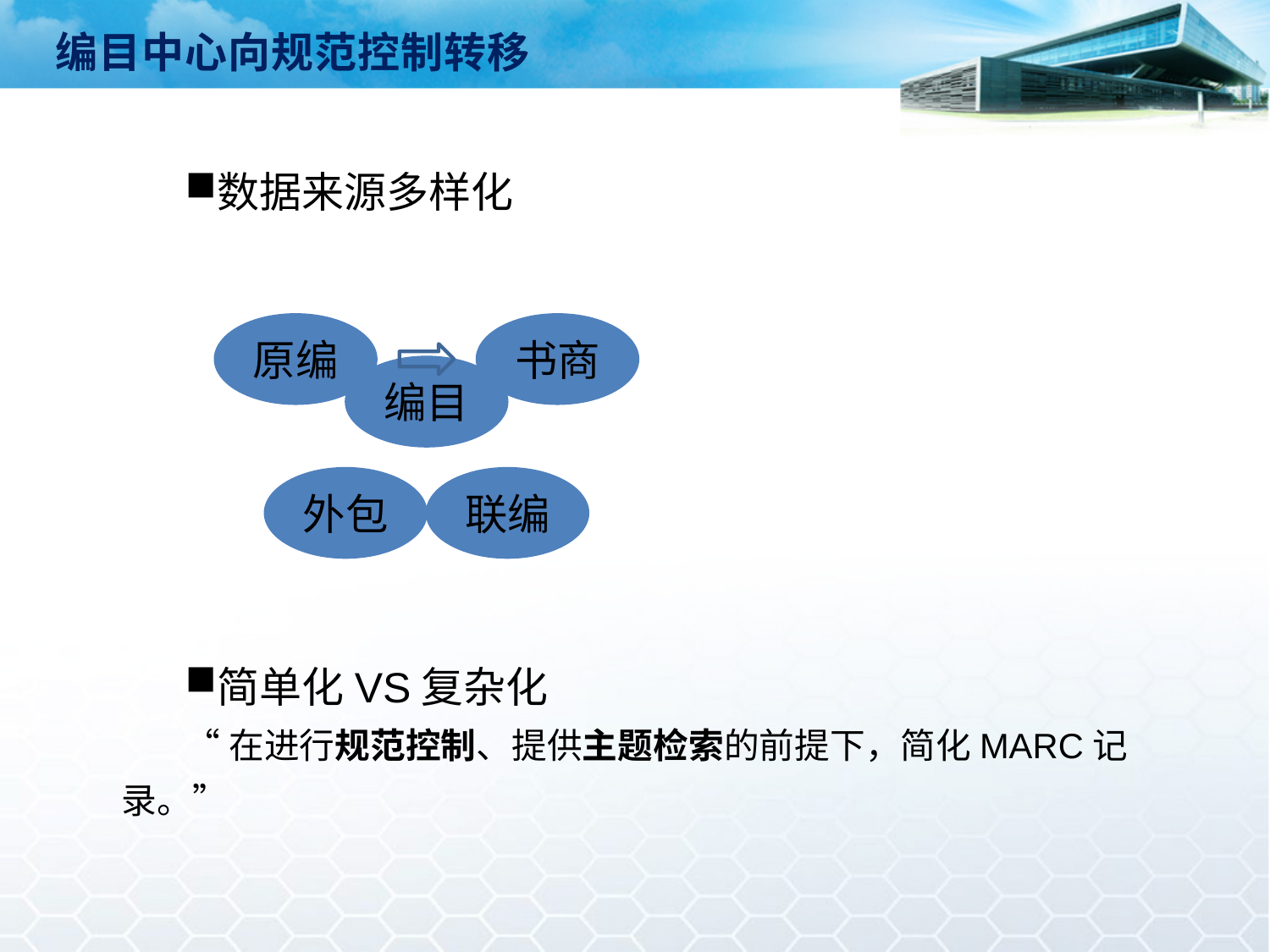

编目中心向规范控制转移

数据来源多样化

简单化VS复杂化
“在进行规范控制、提供主题检索的前提下，简化MARC记录。”

原编
外包
联编
书商
编目